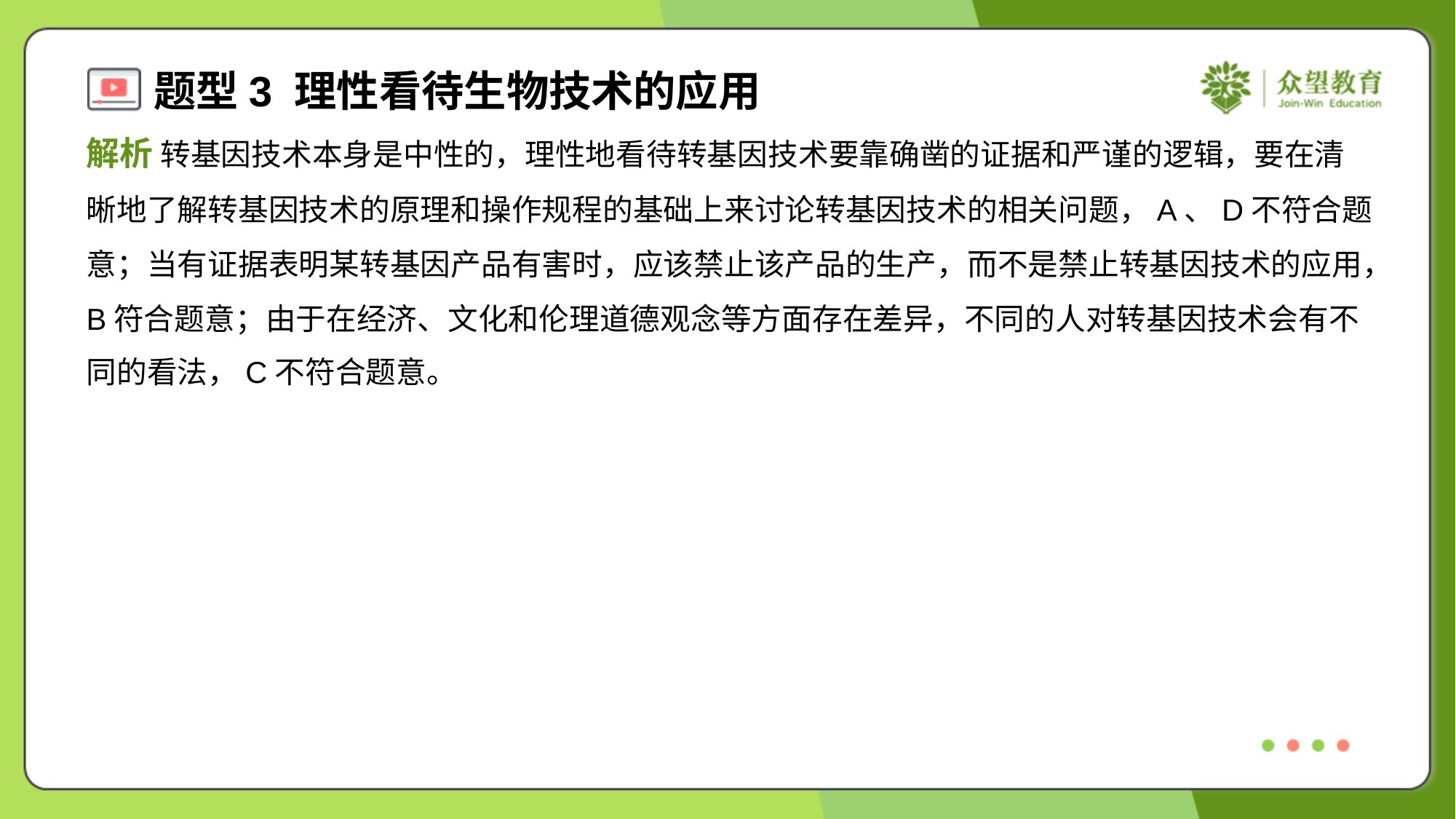

解析 转基因技术本身是中性的，理性地看待转基因技术要靠确凿的证据和严谨的逻辑，要在清
晰地了解转基因技术的原理和操作规程的基础上来讨论转基因技术的相关问题，A、D不符合题
意；当有证据表明某转基因产品有害时，应该禁止该产品的生产，而不是禁止转基因技术的应用，
B符合题意；由于在经济、文化和伦理道德观念等方面存在差异，不同的人对转基因技术会有不
同的看法，C不符合题意。